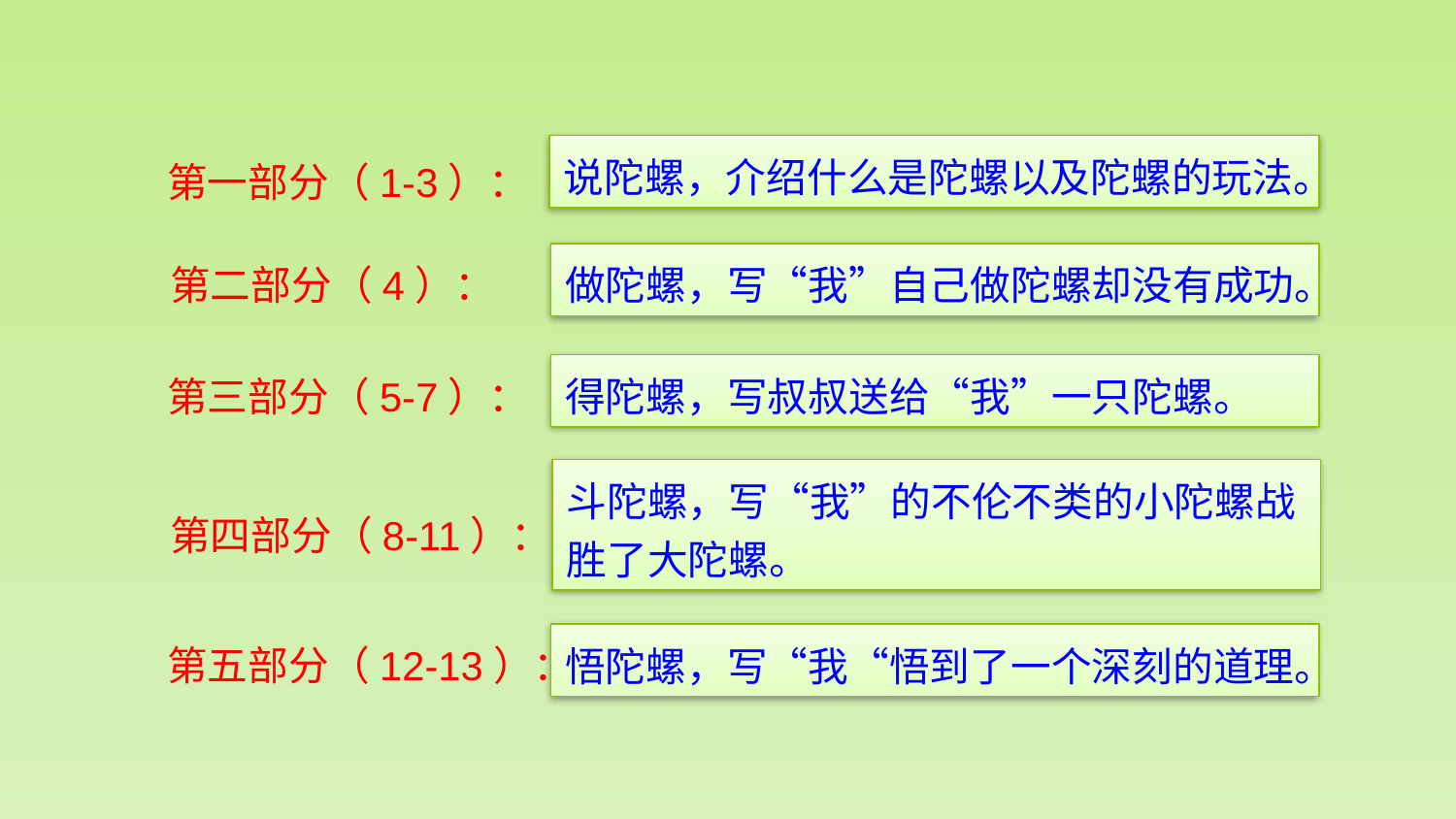

第一部分（1-3）：
说陀螺，介绍什么是陀螺以及陀螺的玩法。
第二部分（4）：
做陀螺，写“我”自己做陀螺却没有成功。
第三部分（5-7）：
得陀螺，写叔叔送给“我”一只陀螺。
斗陀螺，写“我”的不伦不类的小陀螺战胜了大陀螺。
第四部分（8-11）：
第五部分（12-13）：
悟陀螺，写“我“悟到了一个深刻的道理。